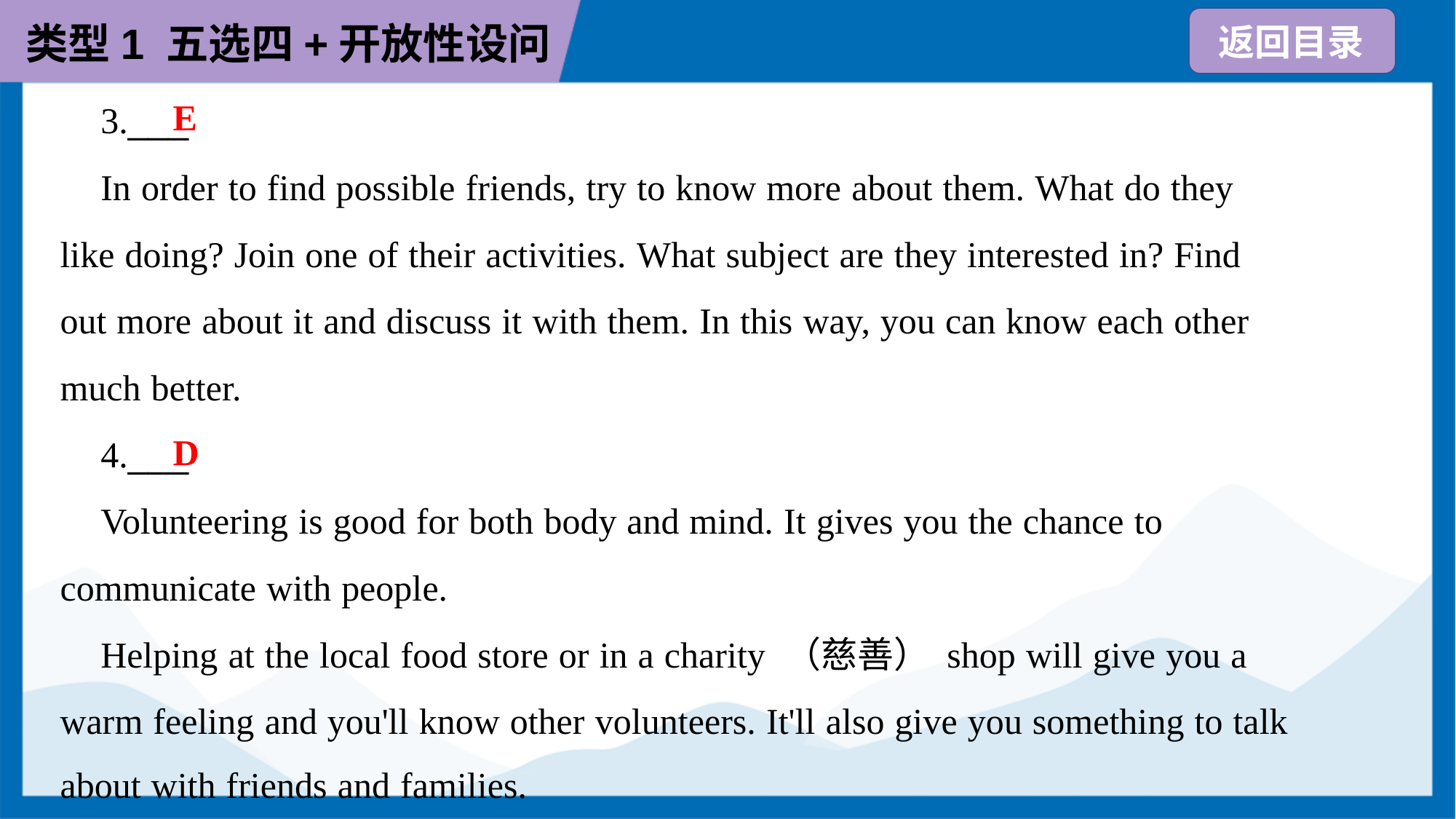

3.___
    In order to find possible friends, try to know more about them. What do they
like doing? Join one of their activities. What subject are they interested in? Find
out more about it and discuss it with them. In this way, you can know each other
much better.
    4.___
    Volunteering is good for both body and mind. It gives you the chance to
communicate with people.
    Helping at the local food store or in a charity （慈善） shop will give you a
warm feeling and you'll know other volunteers. It'll also give you something to talk
about with friends and families.
E
D